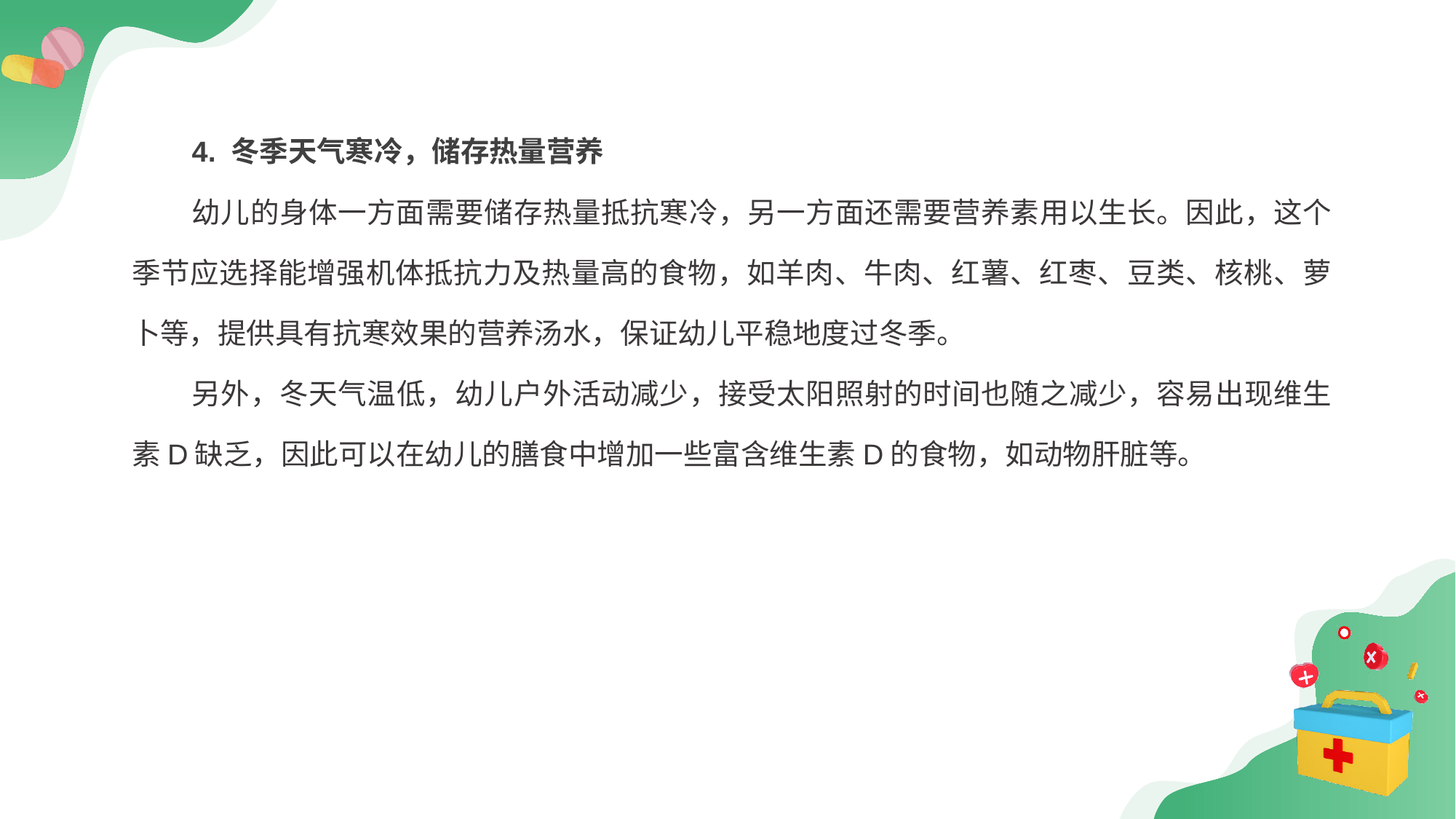

4. 冬季天气寒冷，储存热量营养
幼儿的身体一方面需要储存热量抵抗寒冷，另一方面还需要营养素用以生长。因此，这个季节应选择能增强机体抵抗力及热量高的食物，如羊肉、牛肉、红薯、红枣、豆类、核桃、萝卜等，提供具有抗寒效果的营养汤水，保证幼儿平稳地度过冬季。
另外，冬天气温低，幼儿户外活动减少，接受太阳照射的时间也随之减少，容易出现维生素D缺乏，因此可以在幼儿的膳食中增加一些富含维生素D的食物，如动物肝脏等。